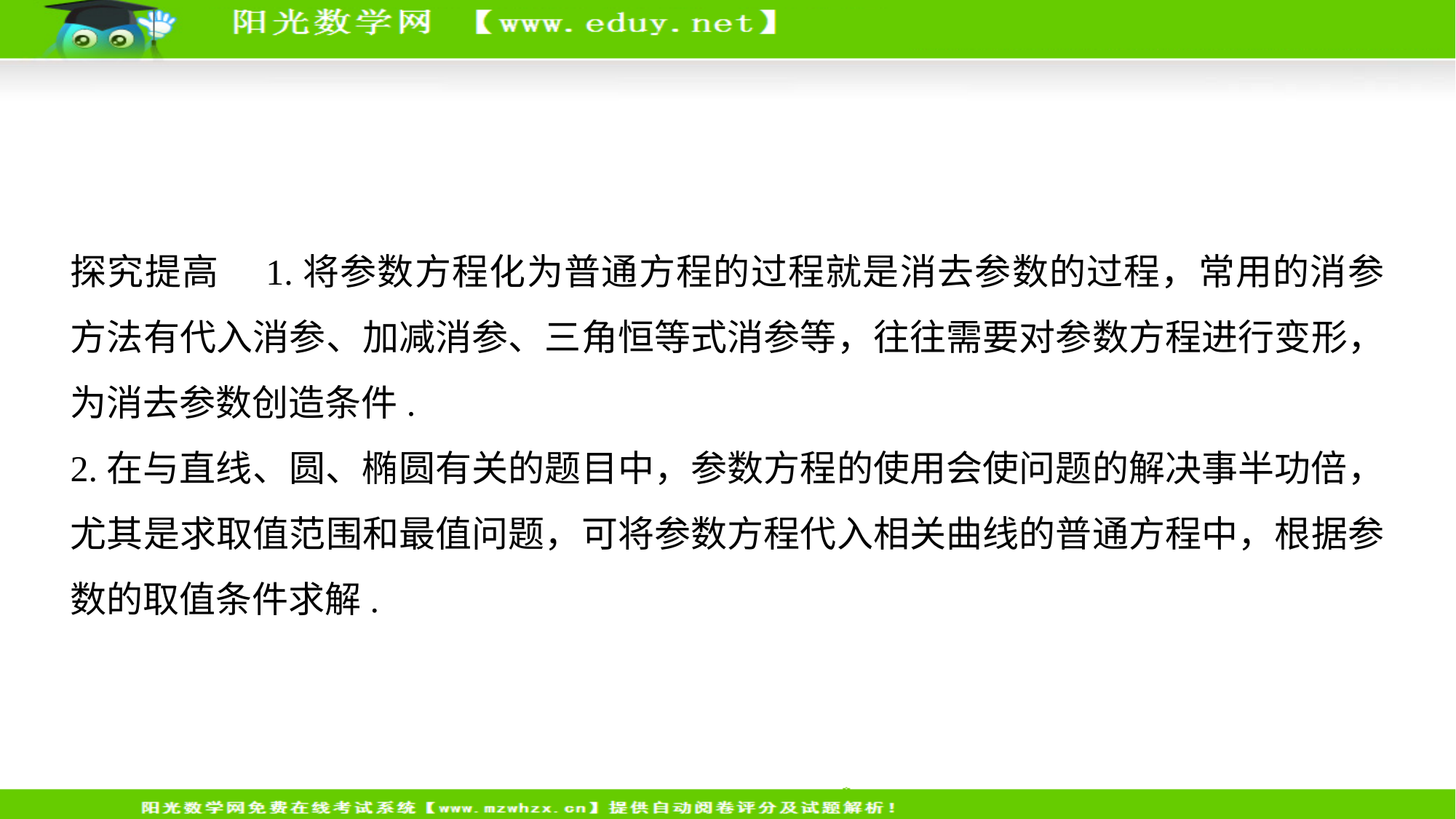

探究提高　1.将参数方程化为普通方程的过程就是消去参数的过程，常用的消参方法有代入消参、加减消参、三角恒等式消参等，往往需要对参数方程进行变形，为消去参数创造条件.
2.在与直线、圆、椭圆有关的题目中，参数方程的使用会使问题的解决事半功倍，尤其是求取值范围和最值问题，可将参数方程代入相关曲线的普通方程中，根据参数的取值条件求解.